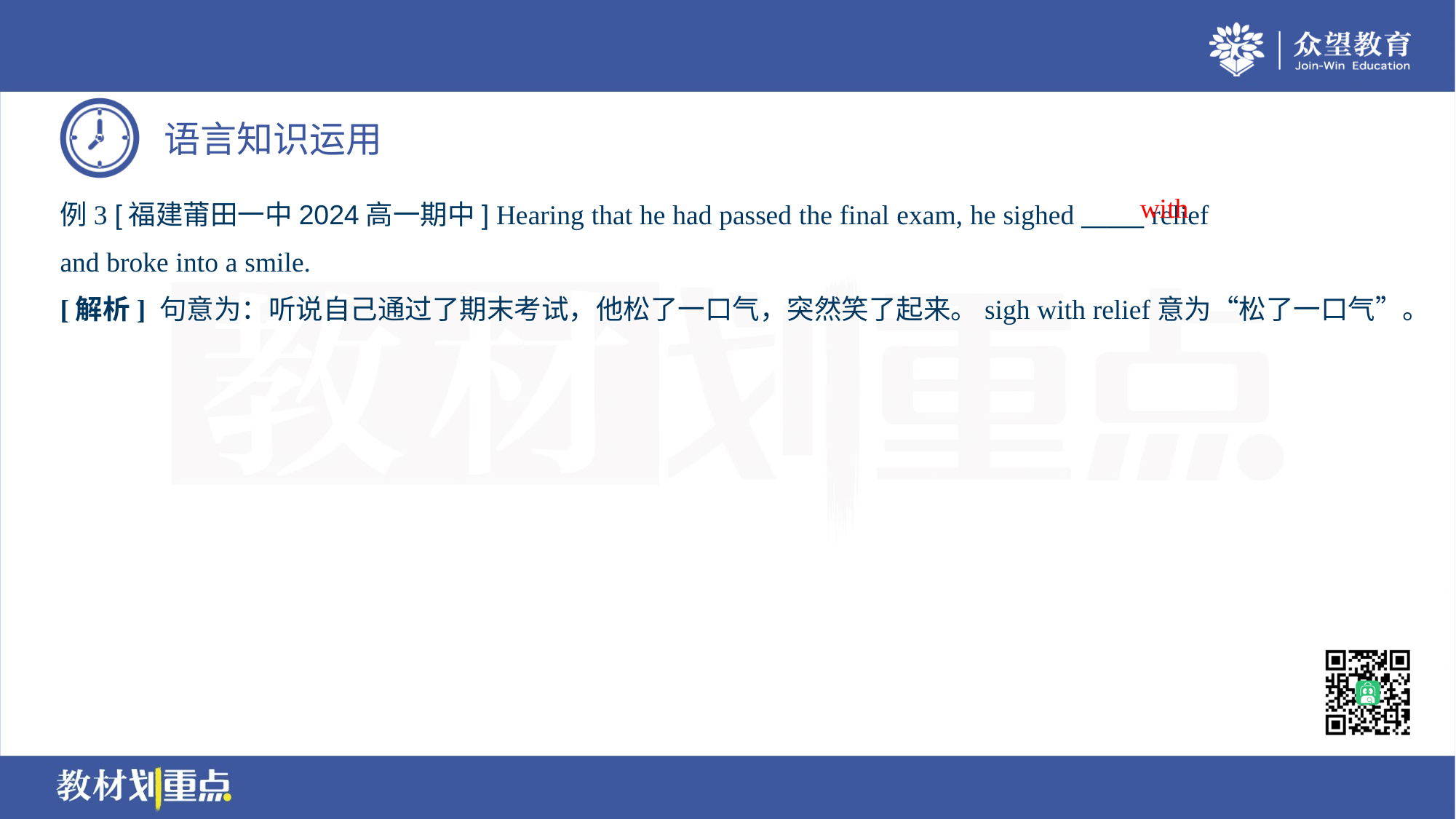

with
例3 [福建莆田一中2024高一期中] Hearing that he had passed the final exam, he sighed _____ relief
and broke into a smile.
[解析] 句意为：听说自己通过了期末考试，他松了一口气，突然笑了起来。sigh with relief意为“松了一口气”。